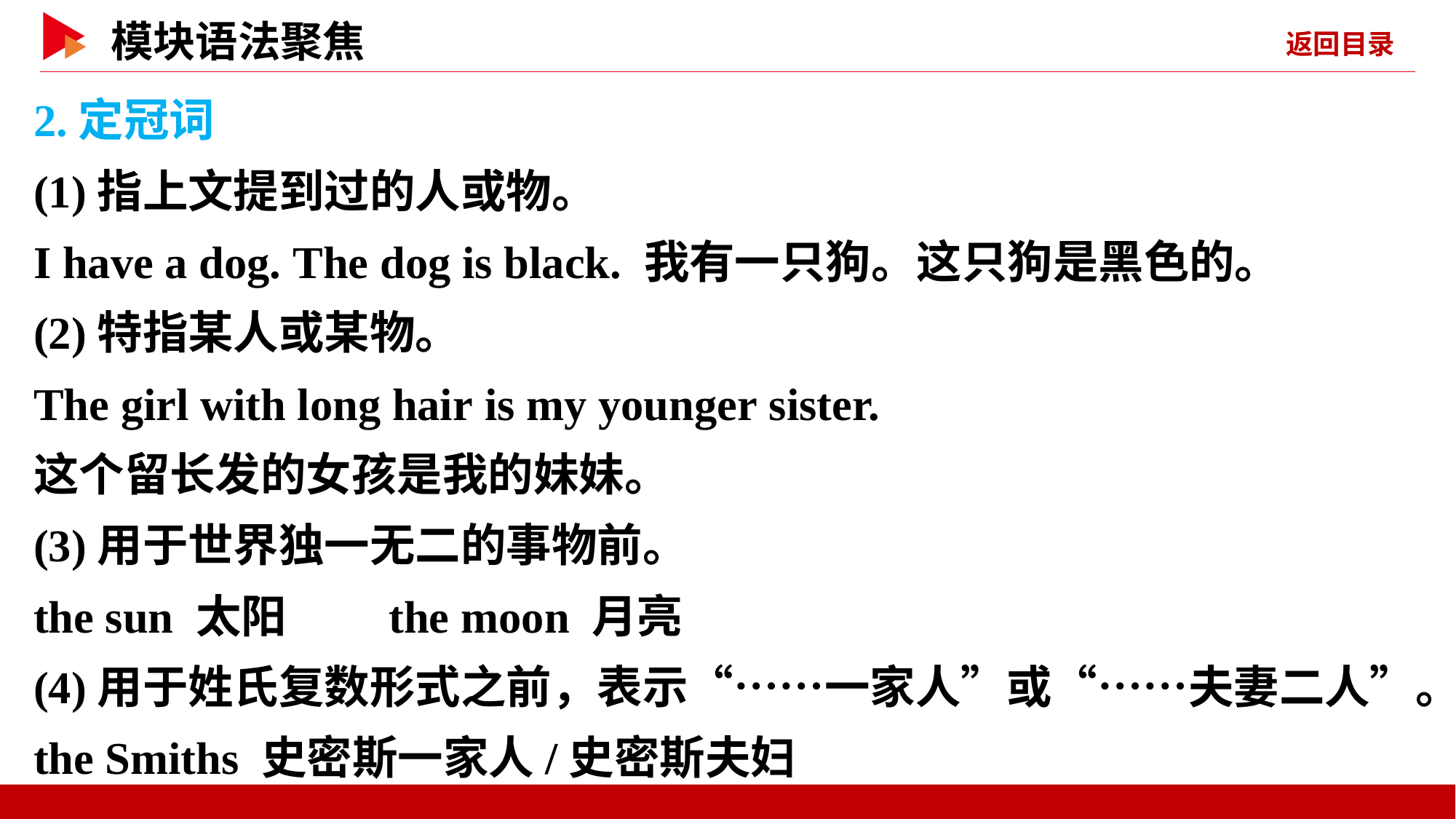

2.定冠词
(1)指上文提到过的人或物。
I have a dog. The dog is black. 我有一只狗。这只狗是黑色的。
(2)特指某人或某物。
The girl with long hair is my younger sister.
这个留长发的女孩是我的妹妹。
(3)用于世界独一无二的事物前。
the sun 太阳　　the moon 月亮
(4)用于姓氏复数形式之前，表示“……一家人”或“……夫妻二人”。
the Smiths 史密斯一家人/史密斯夫妇